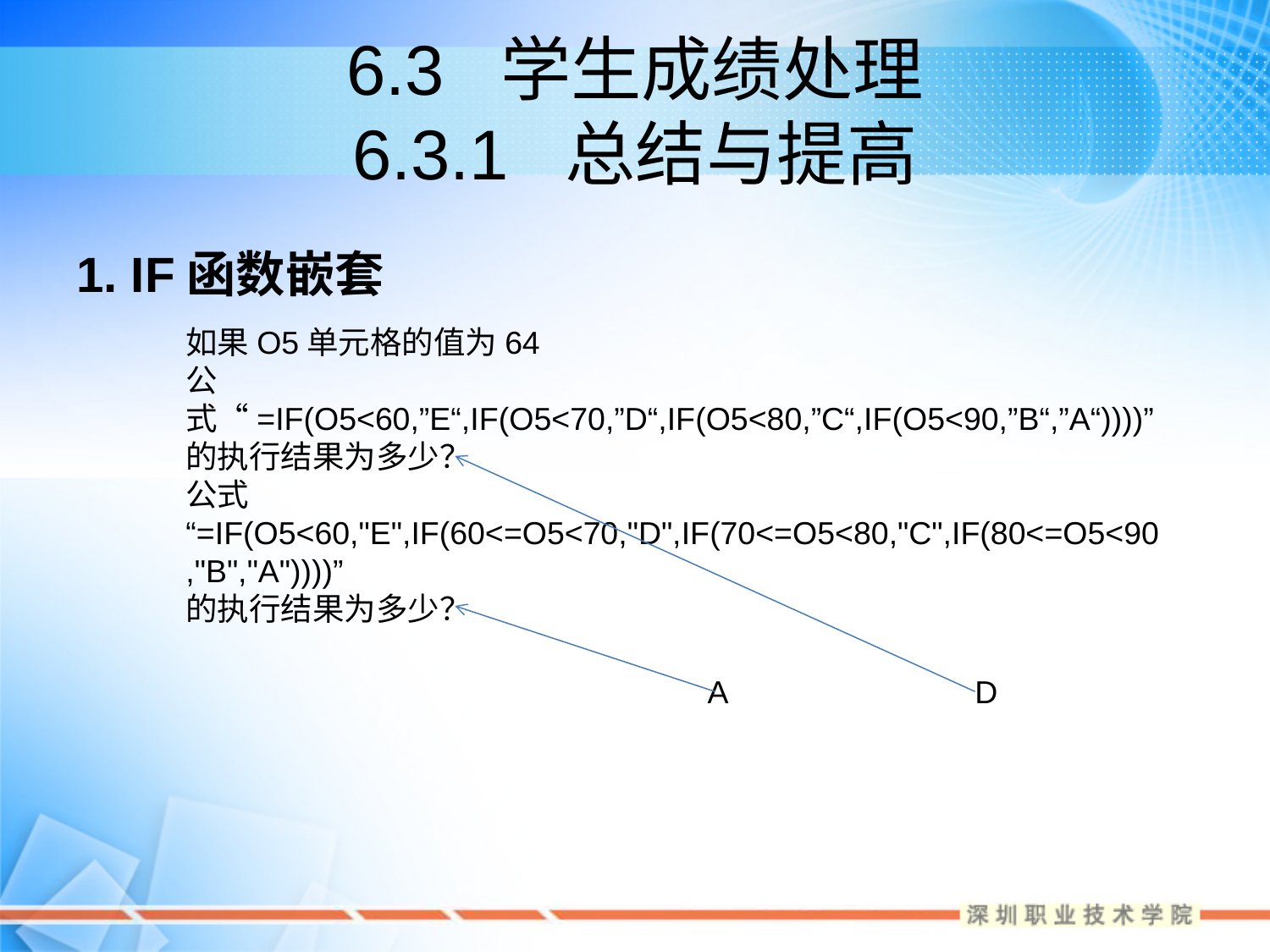

# 6.3  学生成绩处理 6.3.1  总结与提高

1. IF函数嵌套
如果O5单元格的值为64
公式“=IF(O5<60,”E“,IF(O5<70,”D“,IF(O5<80,”C“,IF(O5<90,”B“,”A“))))”的执行结果为多少？
公式
“=IF(O5<60,"E",IF(60<=O5<70,"D",IF(70<=O5<80,"C",IF(80<=O5<90,"B","A"))))”
的执行结果为多少？
A                            D